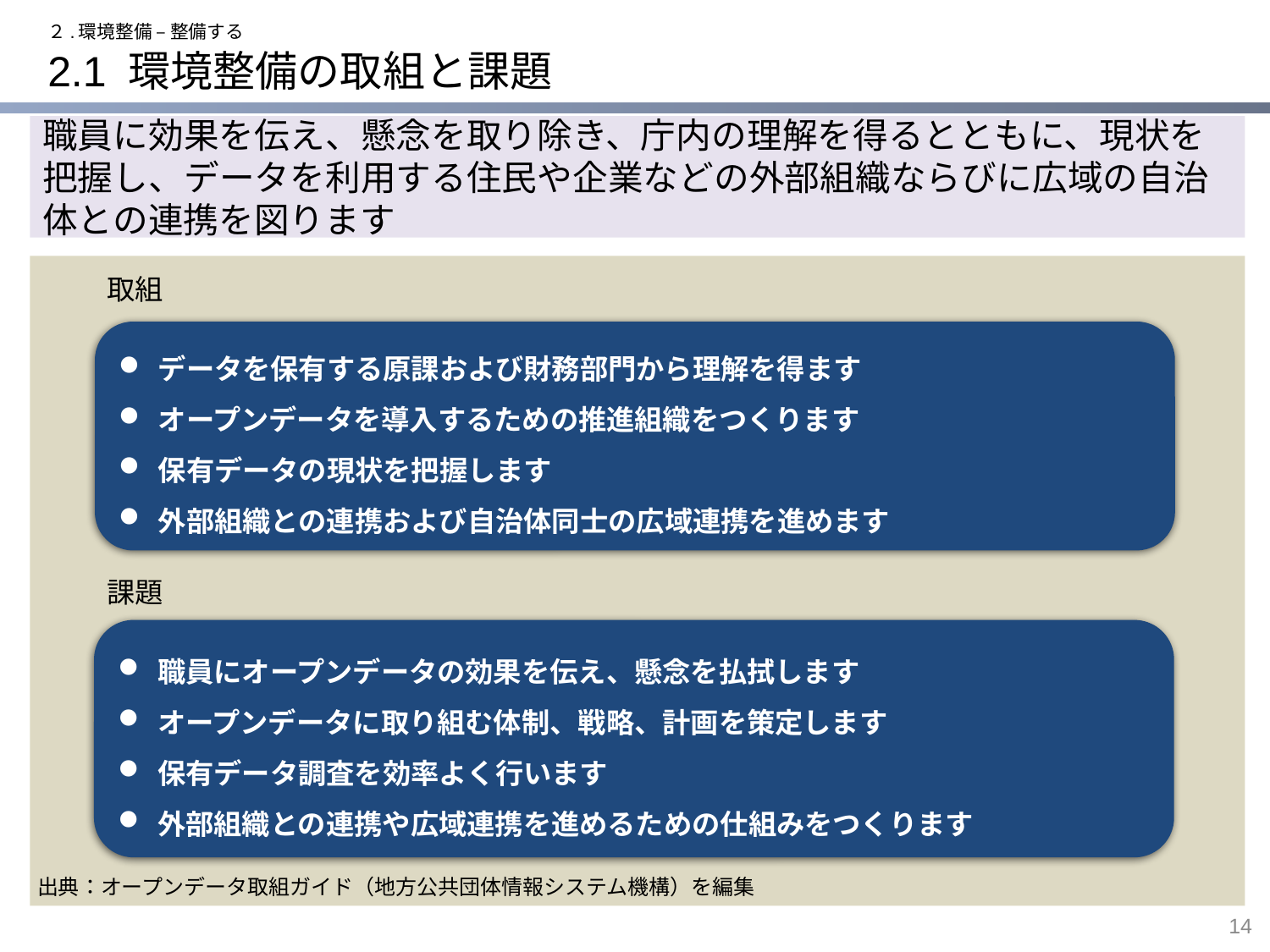

２.環境整備 – 整備する
# 2.1 環境整備の取組と課題
職員に効果を伝え、懸念を取り除き、庁内の理解を得るとともに、現状を把握し、データを利用する住民や企業などの外部組織ならびに広域の自治体との連携を図ります

取組
データを保有する原課および財務部門から理解を得ます
オープンデータを導入するための推進組織をつくります
保有データの現状を把握します
外部組織との連携および自治体同士の広域連携を進めます
課題
職員にオープンデータの効果を伝え、懸念を払拭します
オープンデータに取り組む体制、戦略、計画を策定します
保有データ調査を効率よく行います
外部組織との連携や広域連携を進めるための仕組みをつくります
出典：オープンデータ取組ガイド（地方公共団体情報システム機構）を編集
14